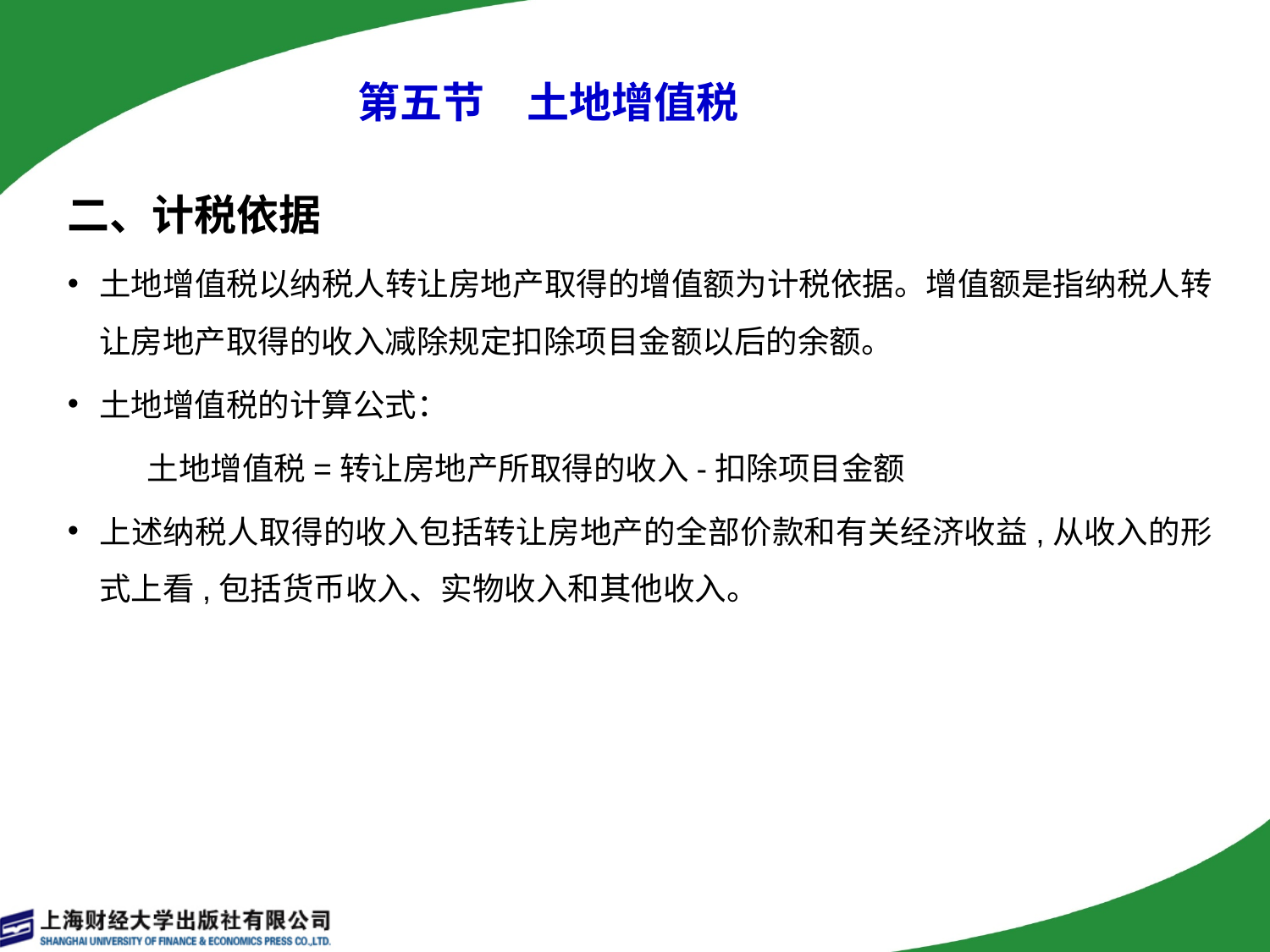

# 第五节　土地增值税
二、计税依据
土地增值税以纳税人转让房地产取得的增值额为计税依据。增值额是指纳税人转让房地产取得的收入减除规定扣除项目金额以后的余额。
土地增值税的计算公式：
          土地增值税=转让房地产所取得的收入-扣除项目金额
上述纳税人取得的收入包括转让房地产的全部价款和有关经济收益,从收入的形式上看,包括货币收入、实物收入和其他收入。